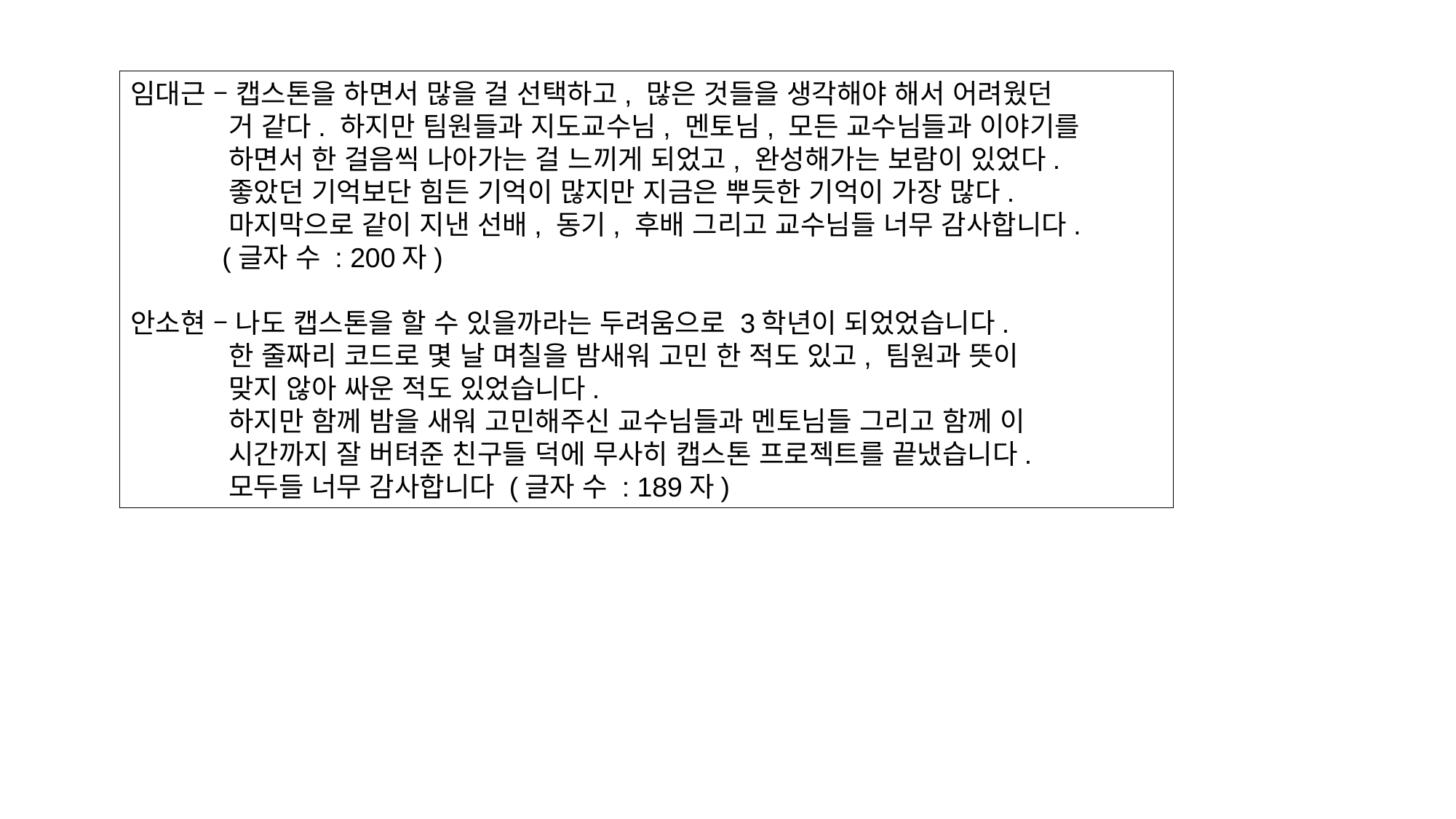

임대근 – 캡스톤을 하면서 많을 걸 선택하고, 많은 것들을 생각해야 해서 어려웠던
            거 같다. 하지만 팀원들과 지도교수님, 멘토님, 모든 교수님들과 이야기를
            하면서 한 걸음씩 나아가는 걸 느끼게 되었고, 완성해가는 보람이 있었다.
            좋았던 기억보단 힘든 기억이 많지만 지금은 뿌듯한 기억이 가장 많다.
            마지막으로 같이 지낸 선배, 동기, 후배 그리고 교수님들 너무 감사합니다.
            (글자 수 : 200자)

안소현 – 나도 캡스톤을 할 수 있을까라는 두려움으로 3학년이 되었었습니다.
            한 줄짜리 코드로 몇 날 며칠을 밤새워 고민 한 적도 있고, 팀원과 뜻이
            맞지 않아 싸운 적도 있었습니다. 
            하지만 함께 밤을 새워 고민해주신 교수님들과 멘토님들 그리고 함께 이
            시간까지 잘 버텨준 친구들 덕에 무사히 캡스톤 프로젝트를 끝냈습니다.
            모두들 너무 감사합니다 (글자 수 : 189자)